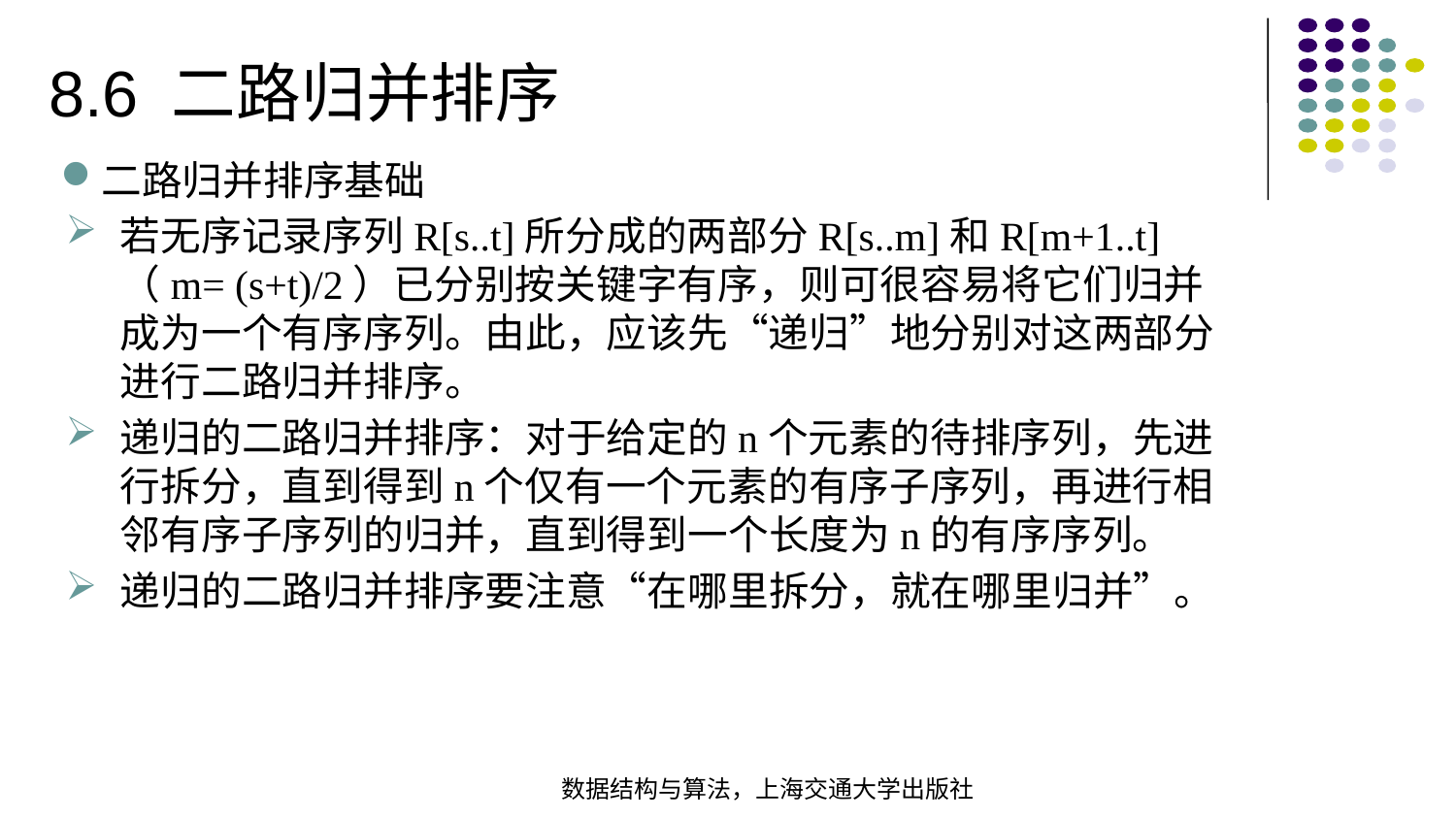

8.6 二路归并排序
二路归并排序基础
若无序记录序列R[s..t]所分成的两部分R[s..m]和R[m+1..t]（m= (s+t)/2）已分别按关键字有序，则可很容易将它们归并成为一个有序序列。由此，应该先“递归”地分别对这两部分进行二路归并排序。
递归的二路归并排序：对于给定的n个元素的待排序列，先进行拆分，直到得到n个仅有一个元素的有序子序列，再进行相邻有序子序列的归并，直到得到一个长度为n的有序序列。
递归的二路归并排序要注意“在哪里拆分，就在哪里归并”。